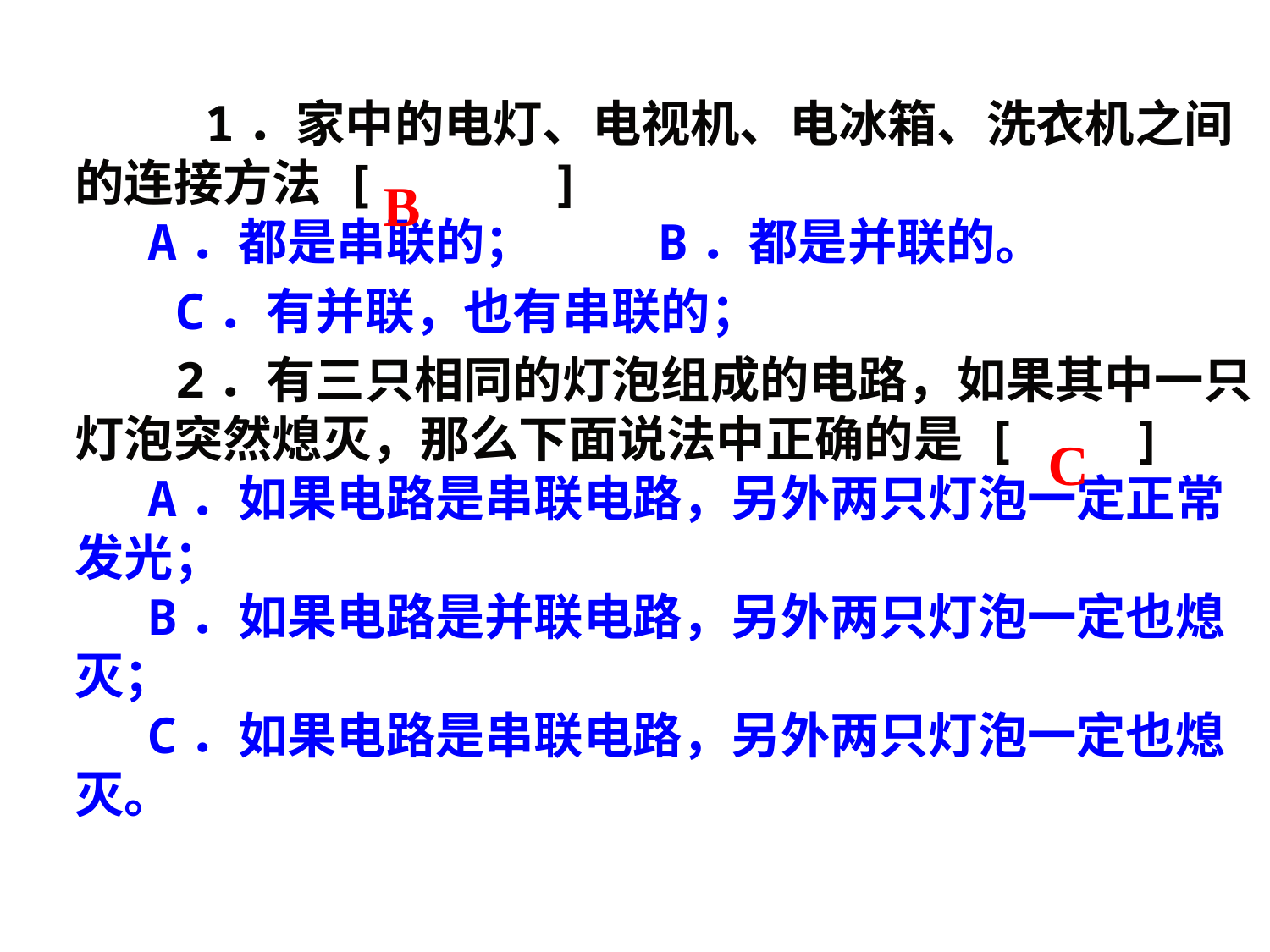

1．家中的电灯、电视机、电冰箱、洗衣机之间的连接方法 [      ]
　 A．都是串联的；          B．都是并联的。
     C．有并联，也有串联的；
     2．有三只相同的灯泡组成的电路，如果其中一只灯泡突然熄灭，那么下面说法中正确的是 [    ]
　 A．如果电路是串联电路，另外两只灯泡一定正常发光；
　 B．如果电路是并联电路，另外两只灯泡一定也熄灭；
　 C．如果电路是串联电路，另外两只灯泡一定也熄灭。
B
C